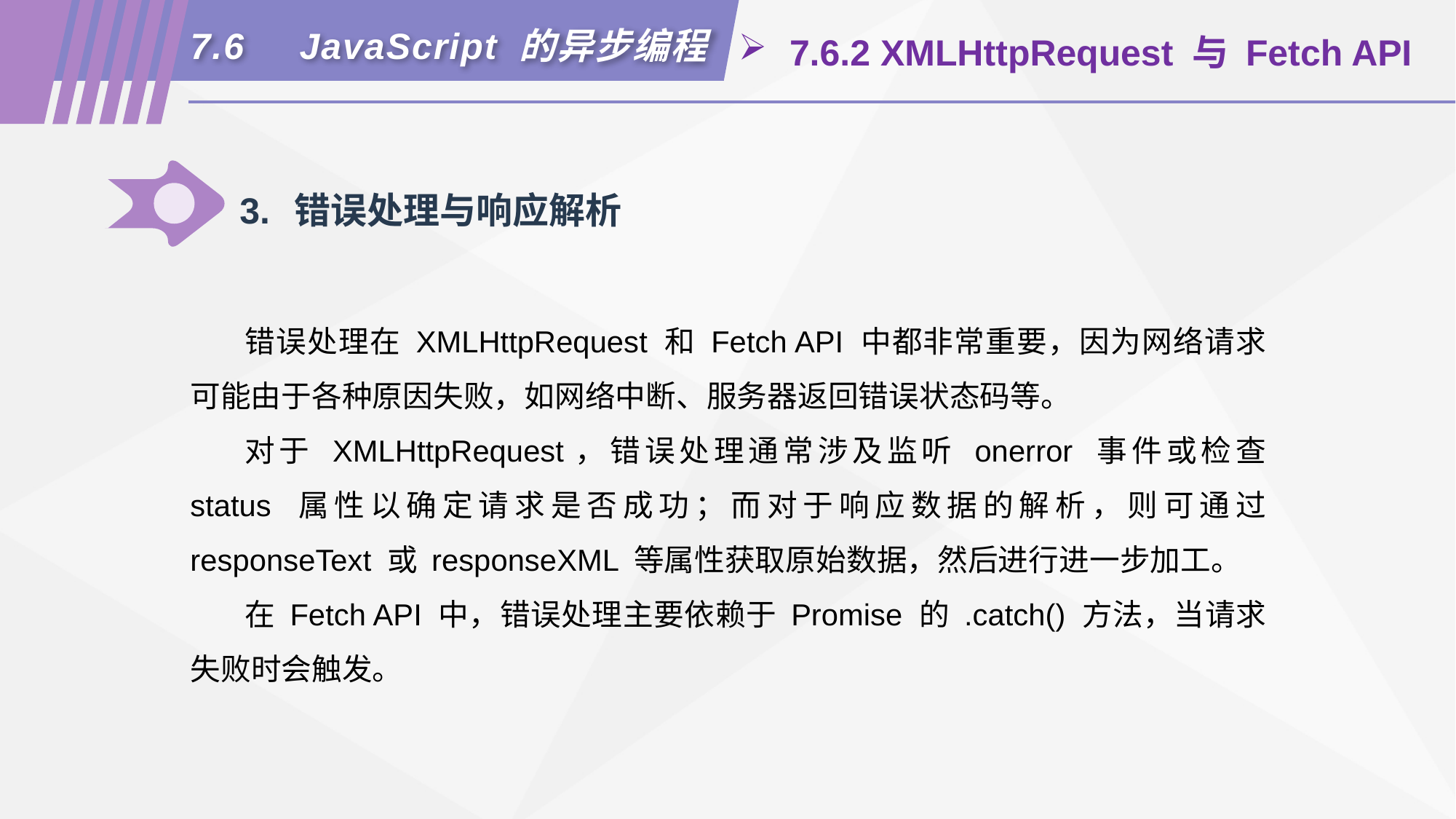

7.6	JavaScript 的异步编程
 7.6.2 XMLHttpRequest 与 Fetch API

3.	错误处理与响应解析
错误处理在 XMLHttpRequest 和 Fetch API 中都非常重要，因为网络请求可能由于各种原因失败，如网络中断、服务器返回错误状态码等。
对于 XMLHttpRequest，错误处理通常涉及监听 onerror 事件或检查 status 属性以确定请求是否成功；而对于响应数据的解析，则可通过 responseText 或 responseXML 等属性获取原始数据，然后进行进一步加工。
在 Fetch API 中，错误处理主要依赖于 Promise 的 .catch() 方法，当请求失败时会触发。